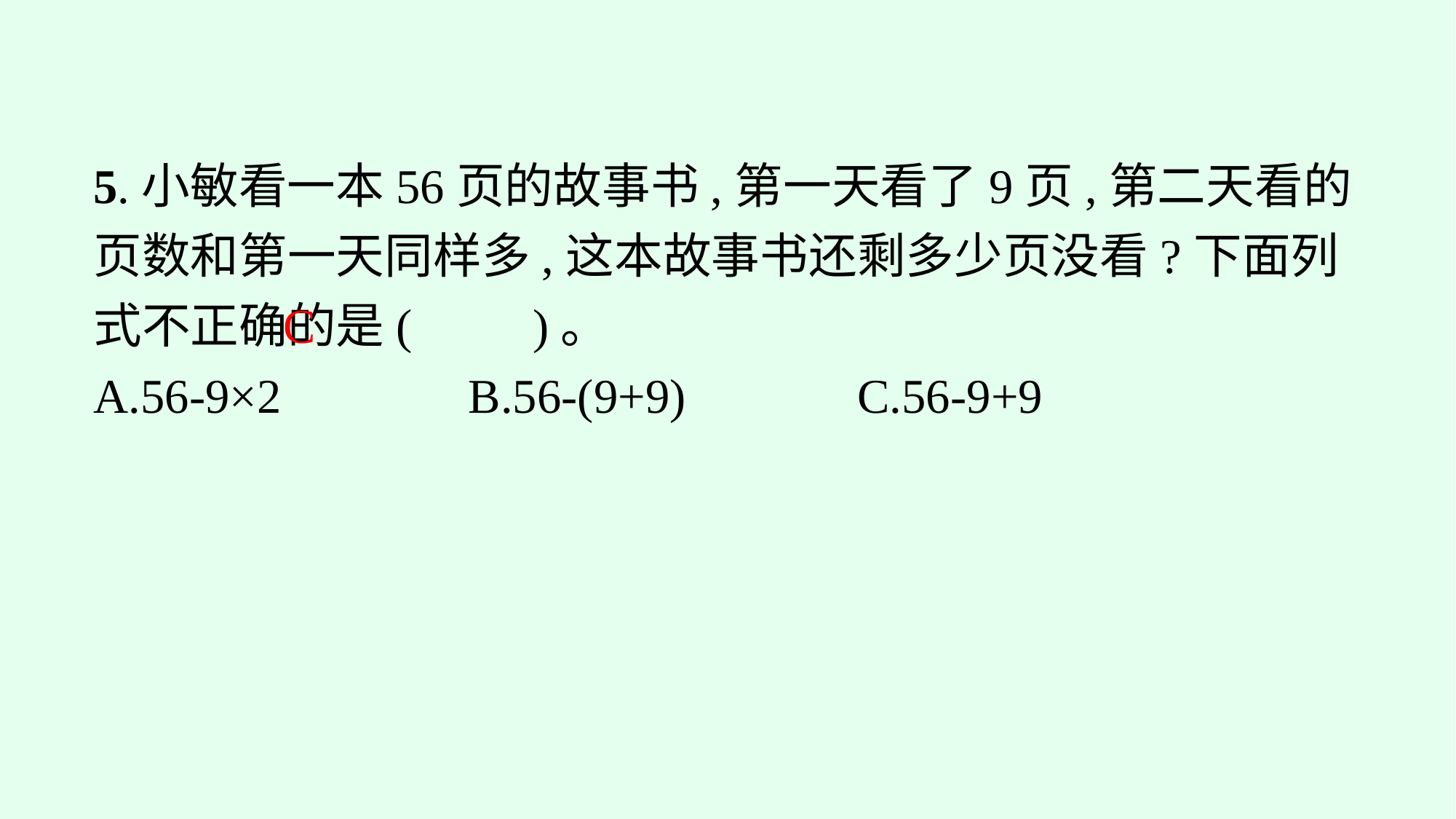

5.小敏看一本56页的故事书,第一天看了9页,第二天看的页数和第一天同样多,这本故事书还剩多少页没看?下面列式不正确的是(　　)。
A.56-9×2		B.56-(9+9)		C.56-9+9
C